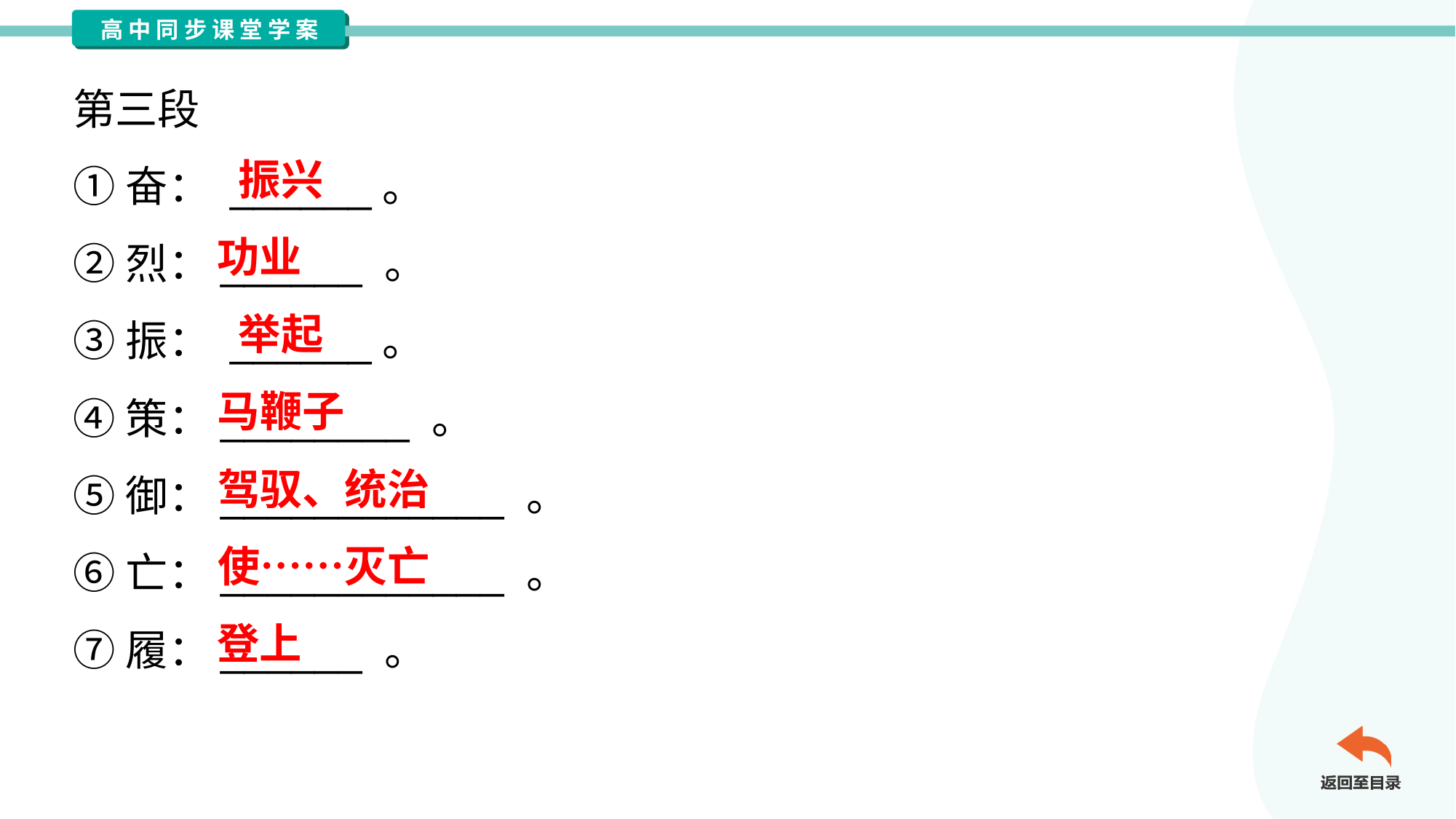

第三段
①奋： ______。
②烈：______ 。
③振： ______。
④策：________ 。
⑤御：____________ 。
⑥亡：____________ 。
⑦履：______ 。

振兴
功业
举起
马鞭子
驾驭、统治
使……灭亡
登上